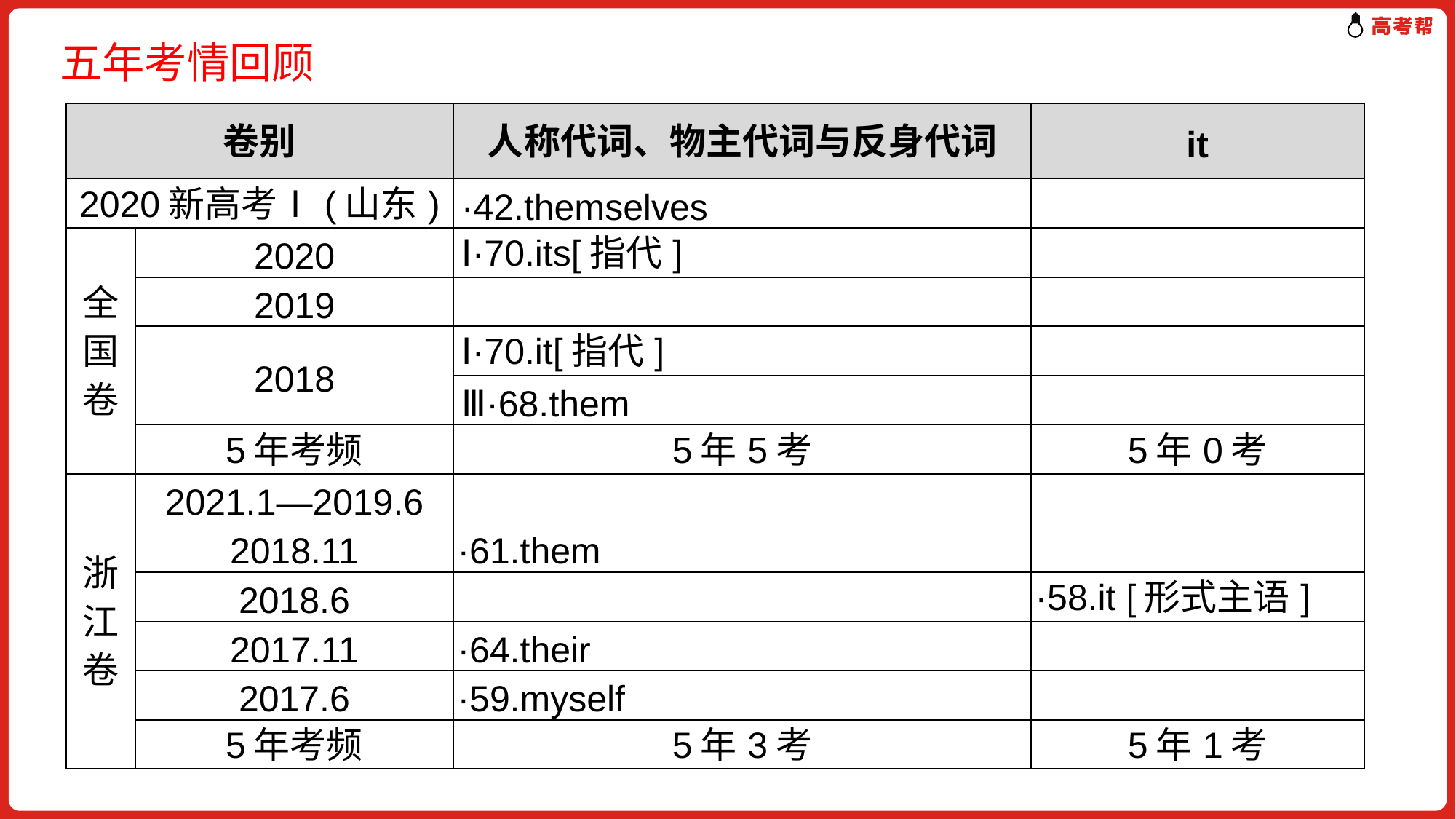

五年考情回顾
| 卷别 |  | 人称代词、物主代词与反身代词 | it |
| --- | --- | --- | --- |
| 2020新高考Ⅰ(山东) |  | ·42.themselves |  |
| 全 国 卷 | 2020 | Ⅰ·70.its[指代] |  |
|  | 2019 |  |  |
|  | 2018 | Ⅰ·70.it[指代] |  |
|  |  | Ⅲ·68.them |  |
|  | 5年考频 | 5年5考 | 5年0考 |
| 浙 江 卷 | 2021.1—2019.6 |  |  |
|  | 2018.11 | ·61.them |  |
|  | 2018.6 |  | ·58.it [形式主语] |
|  | 2017.11 | ·64.their |  |
|  | 2017.6 | ·59.myself |  |
|  | 5年考频 | 5年3考 | 5年1考 |